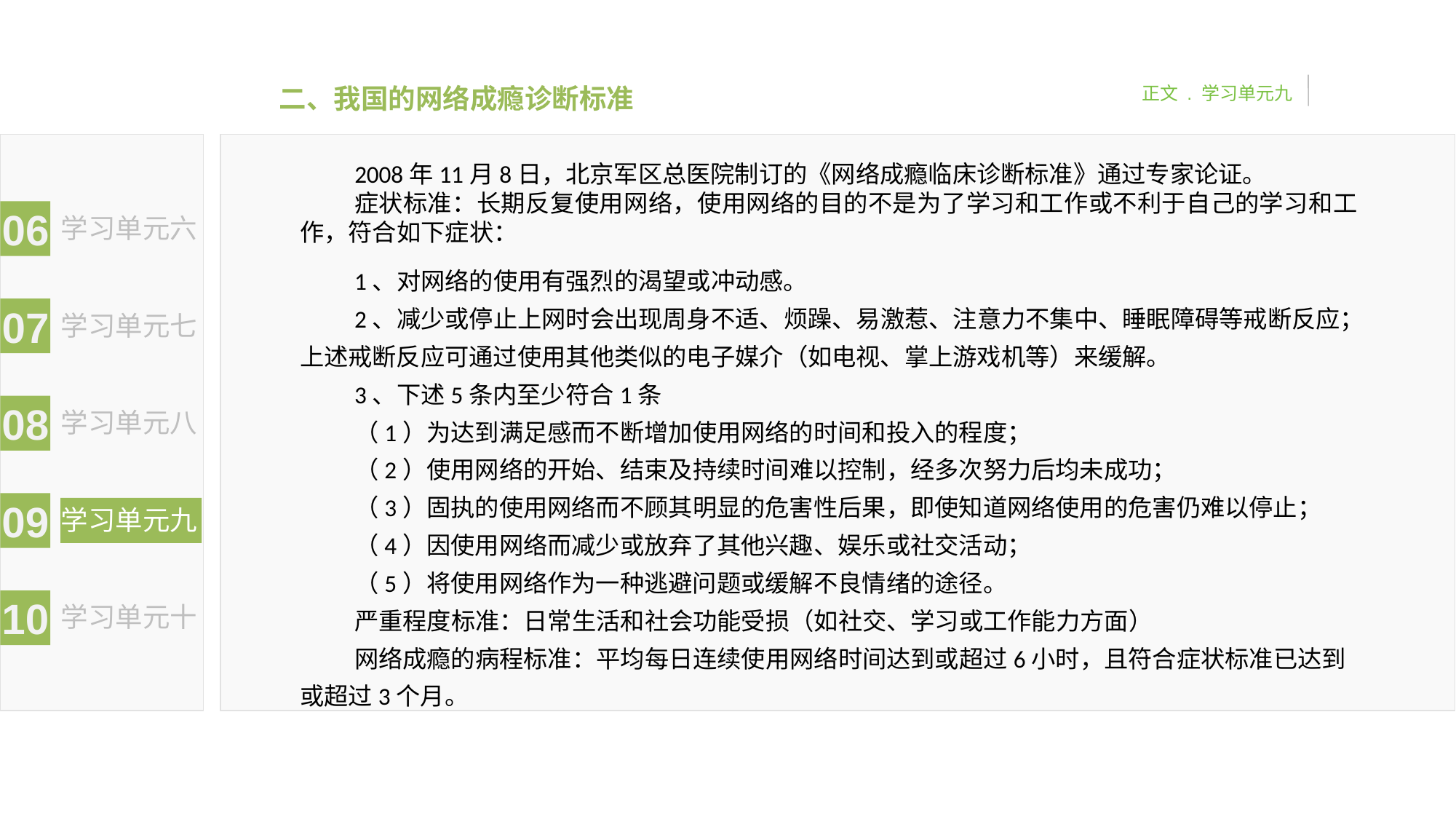

二、我国的网络成瘾诊断标准
正文 . 学习单元九

06

学习单元六
07

学习单元七
08

学习单元八
09

学习单元九

10

学习单元十

2008年11月8日，北京军区总医院制订的《网络成瘾临床诊断标准》通过专家论证。
症状标准：长期反复使用网络，使用网络的目的不是为了学习和工作或不利于自己的学习和工作，符合如下症状：
1、对网络的使用有强烈的渴望或冲动感。
2、减少或停止上网时会出现周身不适、烦躁、易激惹、注意力不集中、睡眠障碍等戒断反应；上述戒断反应可通过使用其他类似的电子媒介（如电视、掌上游戏机等）来缓解。
3、下述5条内至少符合1条
（1）为达到满足感而不断增加使用网络的时间和投入的程度；
（2）使用网络的开始、结束及持续时间难以控制，经多次努力后均未成功；
（3）固执的使用网络而不顾其明显的危害性后果，即使知道网络使用的危害仍难以停止；
（4）因使用网络而减少或放弃了其他兴趣、娱乐或社交活动；
（5）将使用网络作为一种逃避问题或缓解不良情绪的途径。
严重程度标准：日常生活和社会功能受损（如社交、学习或工作能力方面）
网络成瘾的病程标准：平均每日连续使用网络时间达到或超过6小时，且符合症状标准已达到或超过3个月。